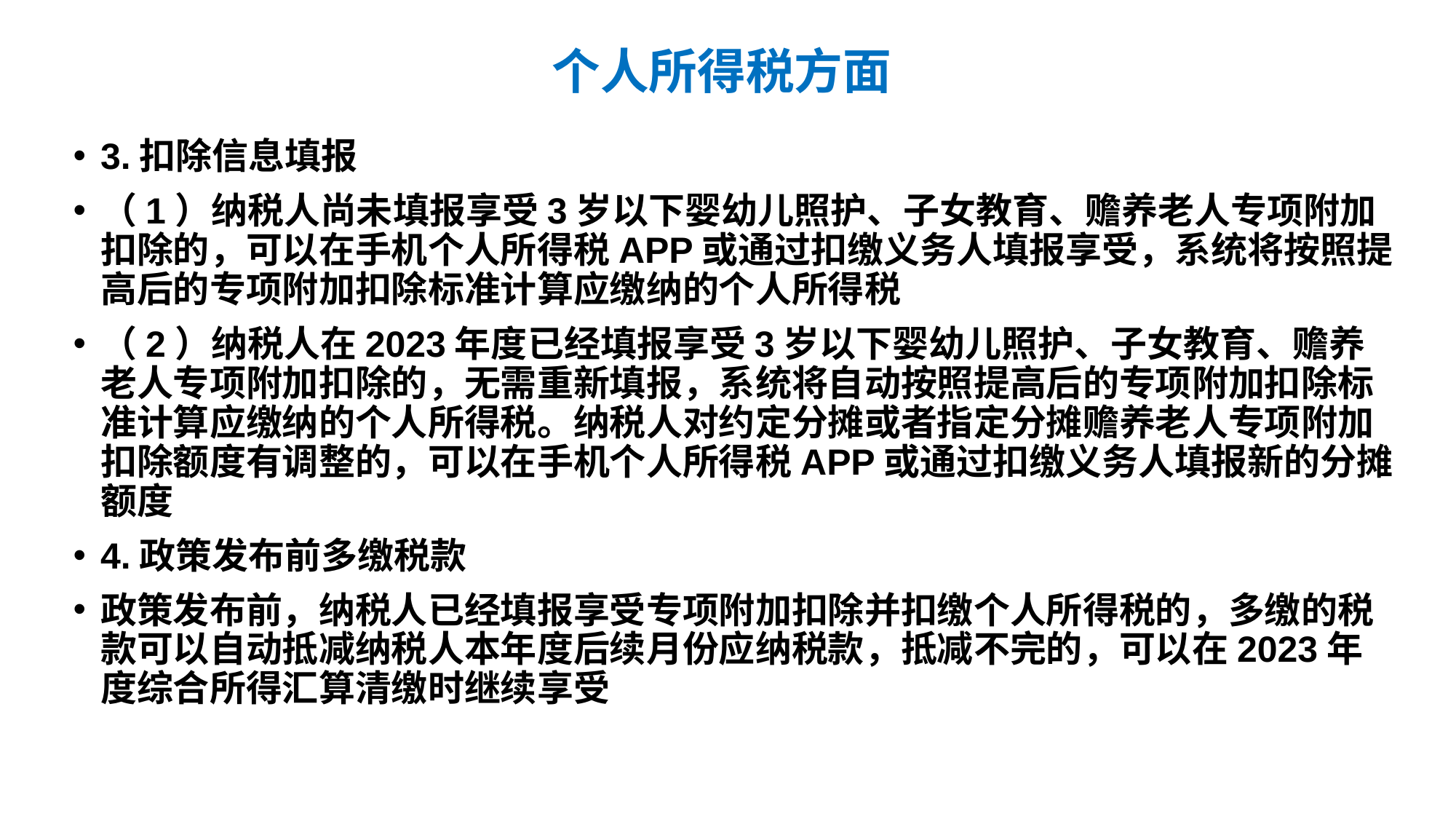

# 个人所得税方面
3.扣除信息填报
（1）纳税人尚未填报享受3岁以下婴幼儿照护、子女教育、赡养老人专项附加扣除的，可以在手机个人所得税APP或通过扣缴义务人填报享受，系统将按照提高后的专项附加扣除标准计算应缴纳的个人所得税
（2）纳税人在2023年度已经填报享受3岁以下婴幼儿照护、子女教育、赡养老人专项附加扣除的，无需重新填报，系统将自动按照提高后的专项附加扣除标准计算应缴纳的个人所得税。纳税人对约定分摊或者指定分摊赡养老人专项附加扣除额度有调整的，可以在手机个人所得税APP或通过扣缴义务人填报新的分摊额度
4.政策发布前多缴税款
政策发布前，纳税人已经填报享受专项附加扣除并扣缴个人所得税的，多缴的税款可以自动抵减纳税人本年度后续月份应纳税款，抵减不完的，可以在2023年度综合所得汇算清缴时继续享受